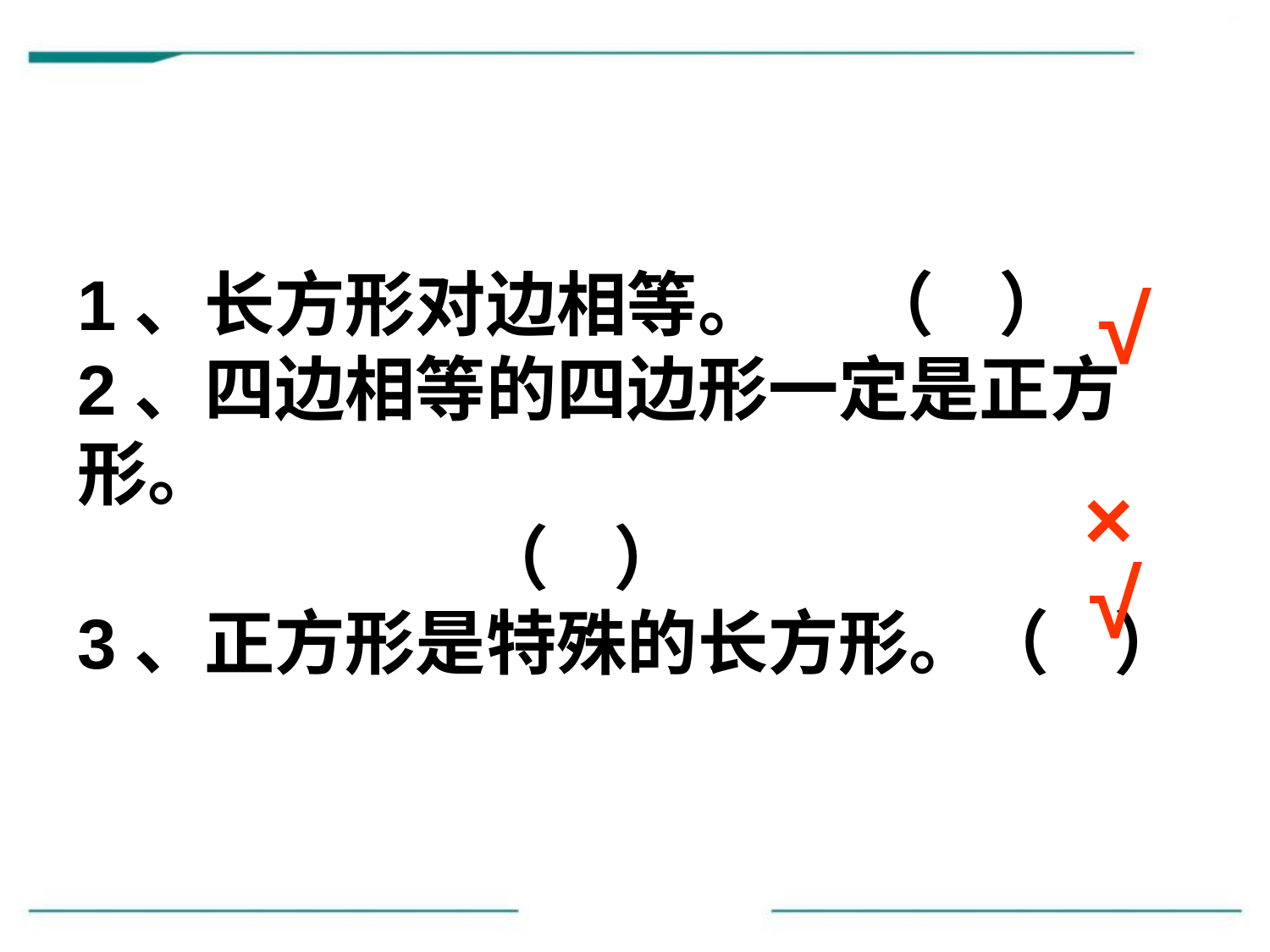

√
1、长方形对边相等。      （    ）
2、四边相等的四边形一定是正方形。
                         （    ）
3、正方形是特殊的长方形。（    ）
×
√